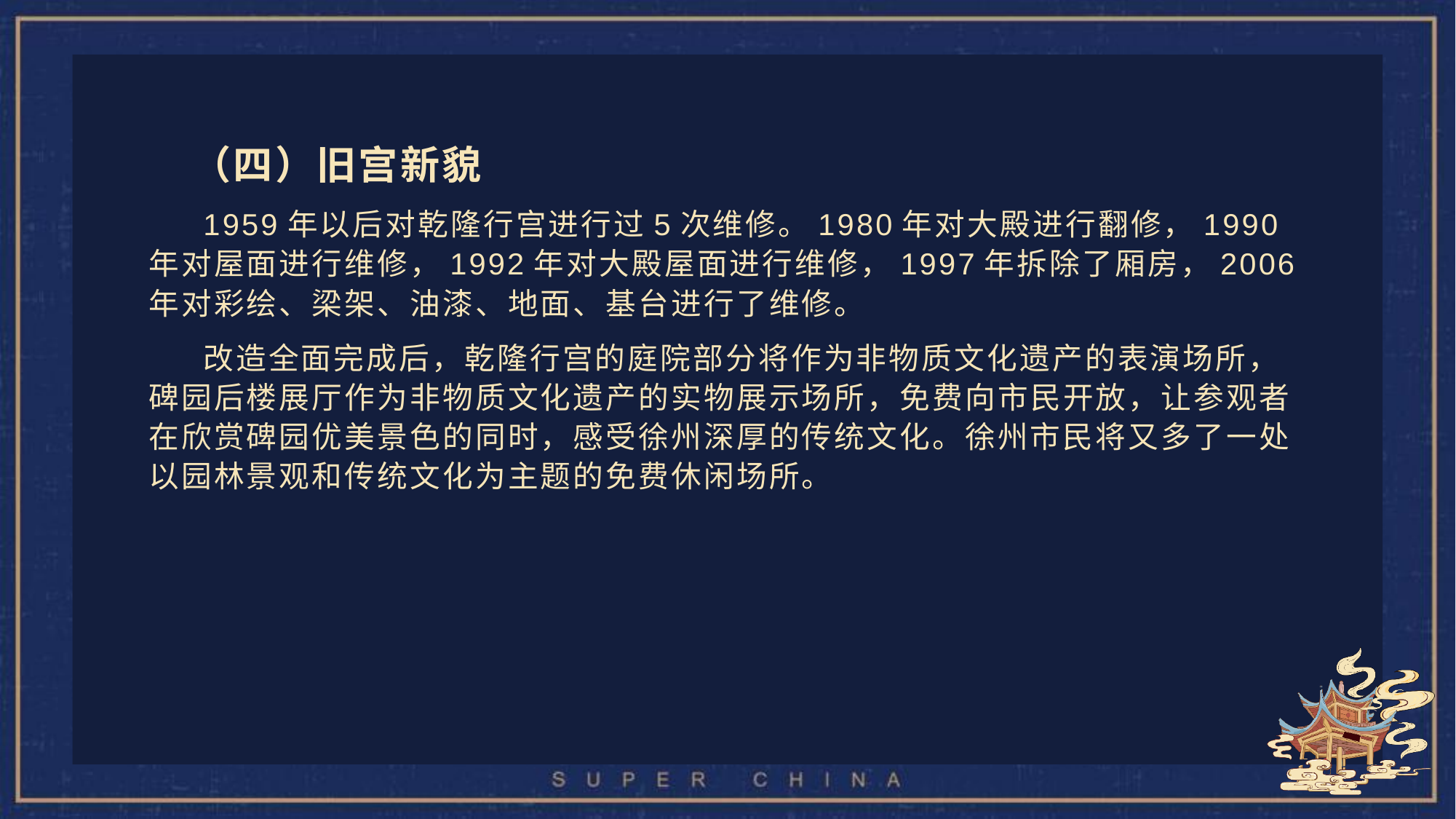

（四）旧宫新貌
1959年以后对乾隆行宫进行过5次维修。1980年对大殿进行翻修，1990年对屋面进行维修，1992年对大殿屋面进行维修，1997年拆除了厢房，2006年对彩绘、梁架、油漆、地面、基台进行了维修。
改造全面完成后，乾隆行宫的庭院部分将作为非物质文化遗产的表演场所，碑园后楼展厅作为非物质文化遗产的实物展示场所，免费向市民开放，让参观者在欣赏碑园优美景色的同时，感受徐州深厚的传统文化。徐州市民将又多了一处以园林景观和传统文化为主题的免费休闲场所。